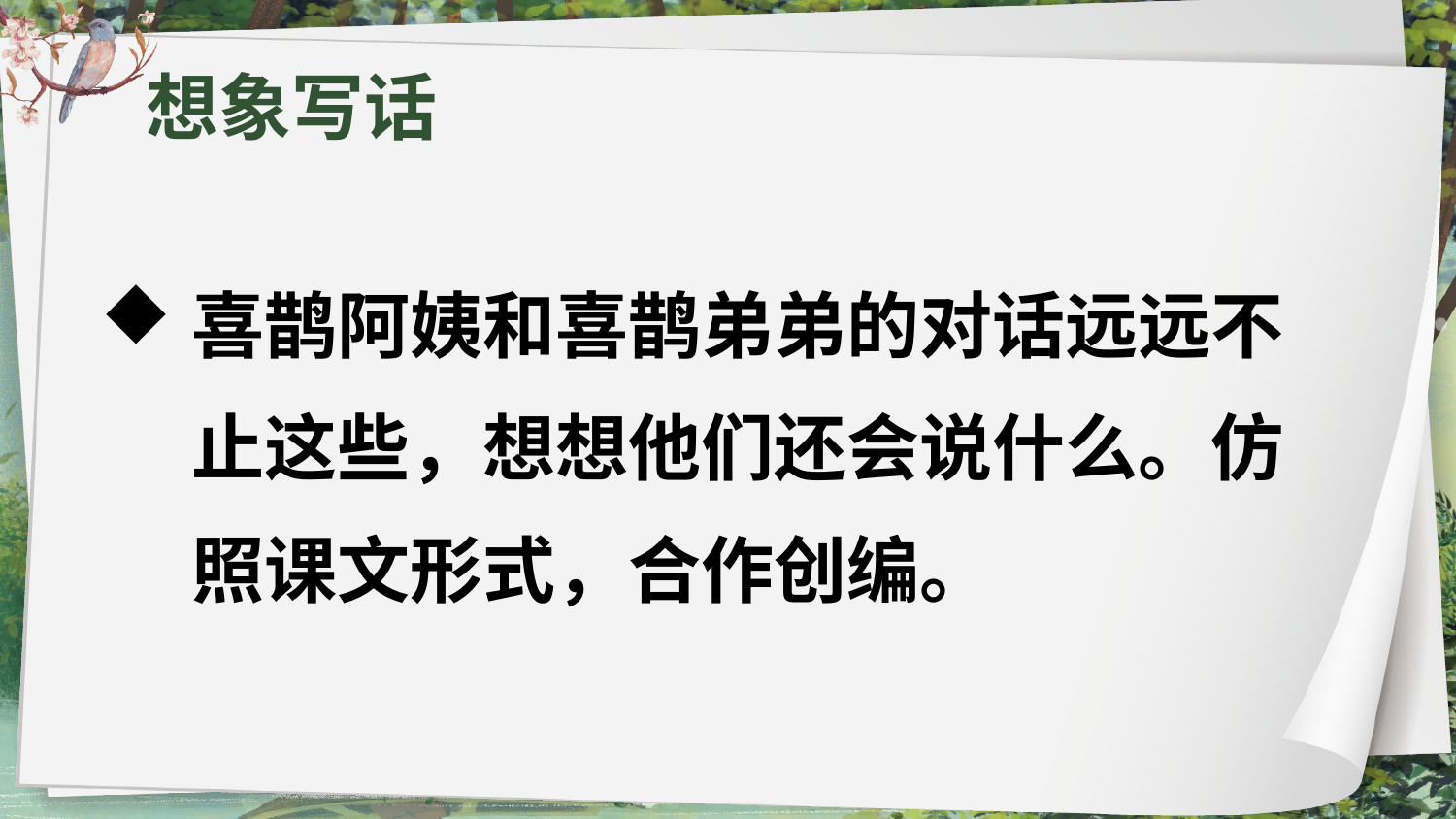

想象写话
喜鹊阿姨和喜鹊弟弟的对话远远不止这些，想想他们还会说什么。仿照课文形式，合作创编。